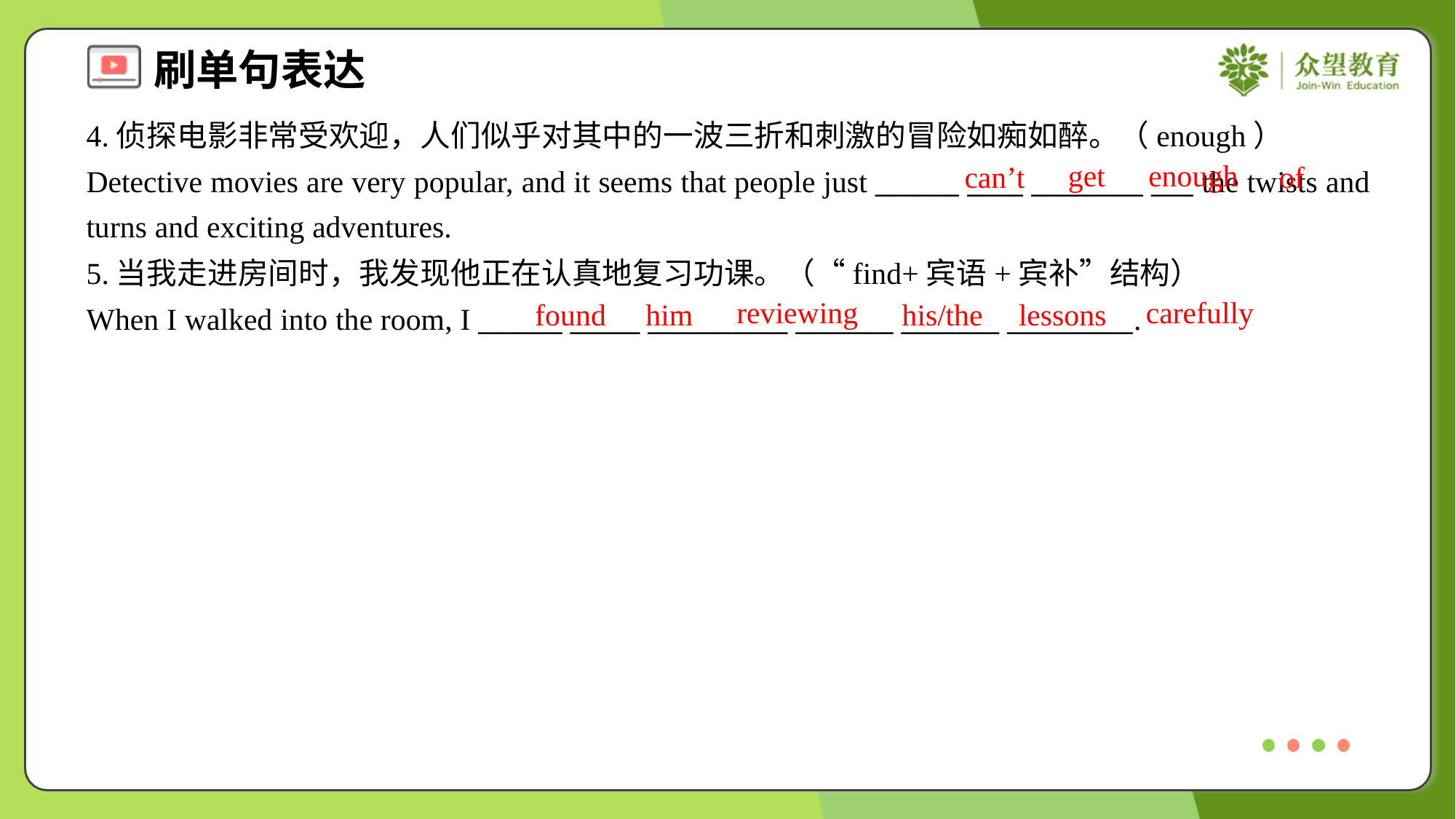

4.侦探电影非常受欢迎，人们似乎对其中的一波三折和刺激的冒险如痴如醉。（enough）
Detective movies are very popular, and it seems that people just ______ ____ ________ ___ the twists and turns and exciting adventures.
get
enough
can’t
of
5.当我走进房间时，我发现他正在认真地复习功课。（“find+宾语+宾补”结构）
When I walked into the room, I ______ _____ __________ _______ _______ _________.
reviewing
carefully
found
him
his/the
lessons